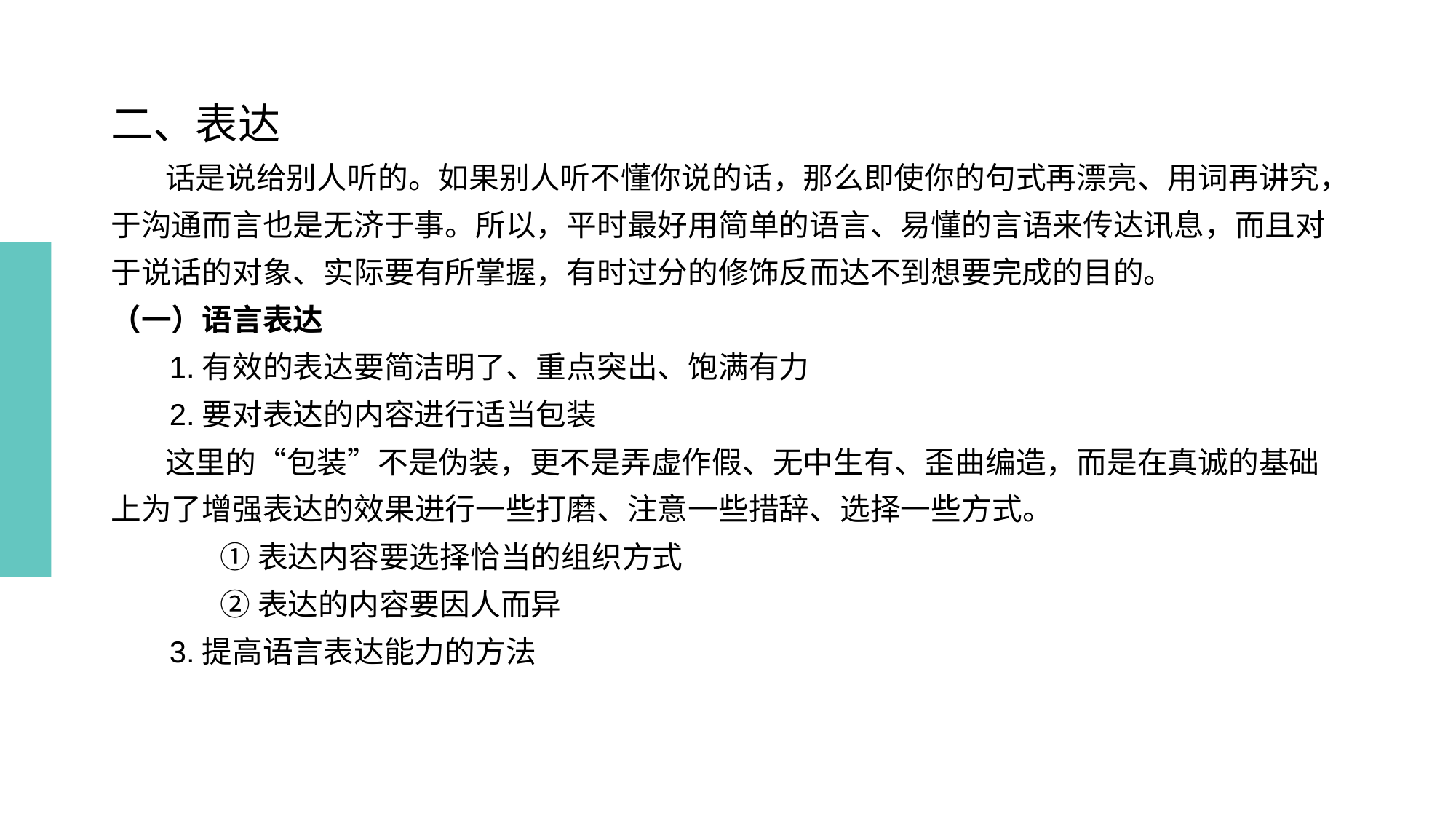

# 二、表达
       话是说给别人听的。如果别人听不懂你说的话，那么即使你的句式再漂亮、用词再讲究，于沟通而言也是无济于事。所以，平时最好用简单的语言、易懂的言语来传达讯息，而且对于说话的对象、实际要有所掌握，有时过分的修饰反而达不到想要完成的目的。
（一）语言表达
       1.有效的表达要简洁明了、重点突出、饱满有力
       2.要对表达的内容进行适当包装
       这里的“包装”不是伪装，更不是弄虚作假、无中生有、歪曲编造，而是在真诚的基础上为了增强表达的效果进行一些打磨、注意一些措辞、选择一些方式。
	①表达内容要选择恰当的组织方式
	②表达的内容要因人而异
       3.提高语言表达能力的方法